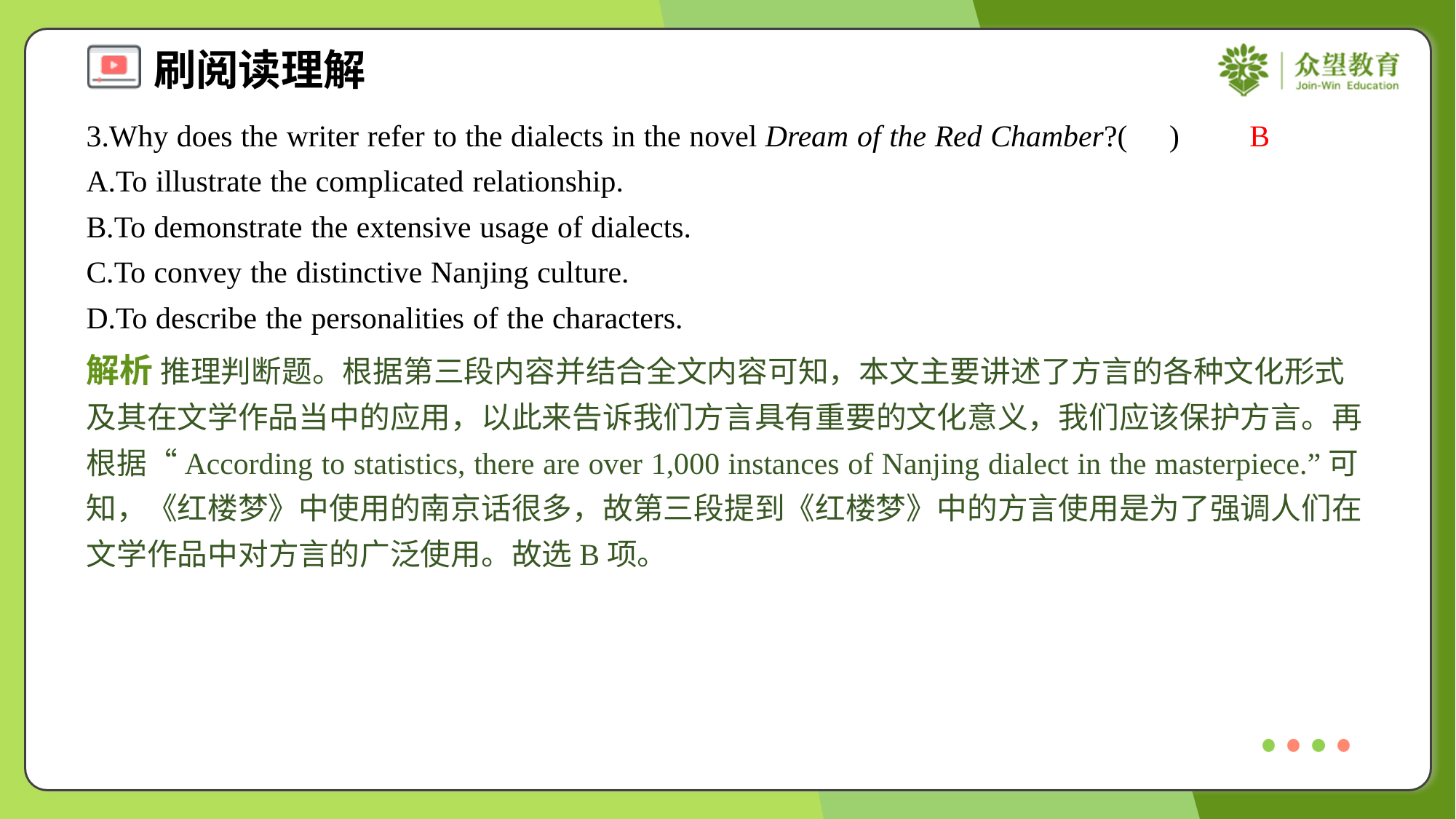

3.Why does the writer refer to the dialects in the novel Dream of the Red Chamber?(     )
B
A.To illustrate the complicated relationship.
B.To demonstrate the extensive usage of dialects.
C.To convey the distinctive Nanjing culture.
D.To describe the personalities of the characters.
解析 推理判断题。根据第三段内容并结合全文内容可知，本文主要讲述了方言的各种文化形式及其在文学作品当中的应用，以此来告诉我们方言具有重要的文化意义，我们应该保护方言。再根据“According to statistics, there are over 1,000 instances of Nanjing dialect in the masterpiece.”可知，《红楼梦》中使用的南京话很多，故第三段提到《红楼梦》中的方言使用是为了强调人们在文学作品中对方言的广泛使用。故选B项。